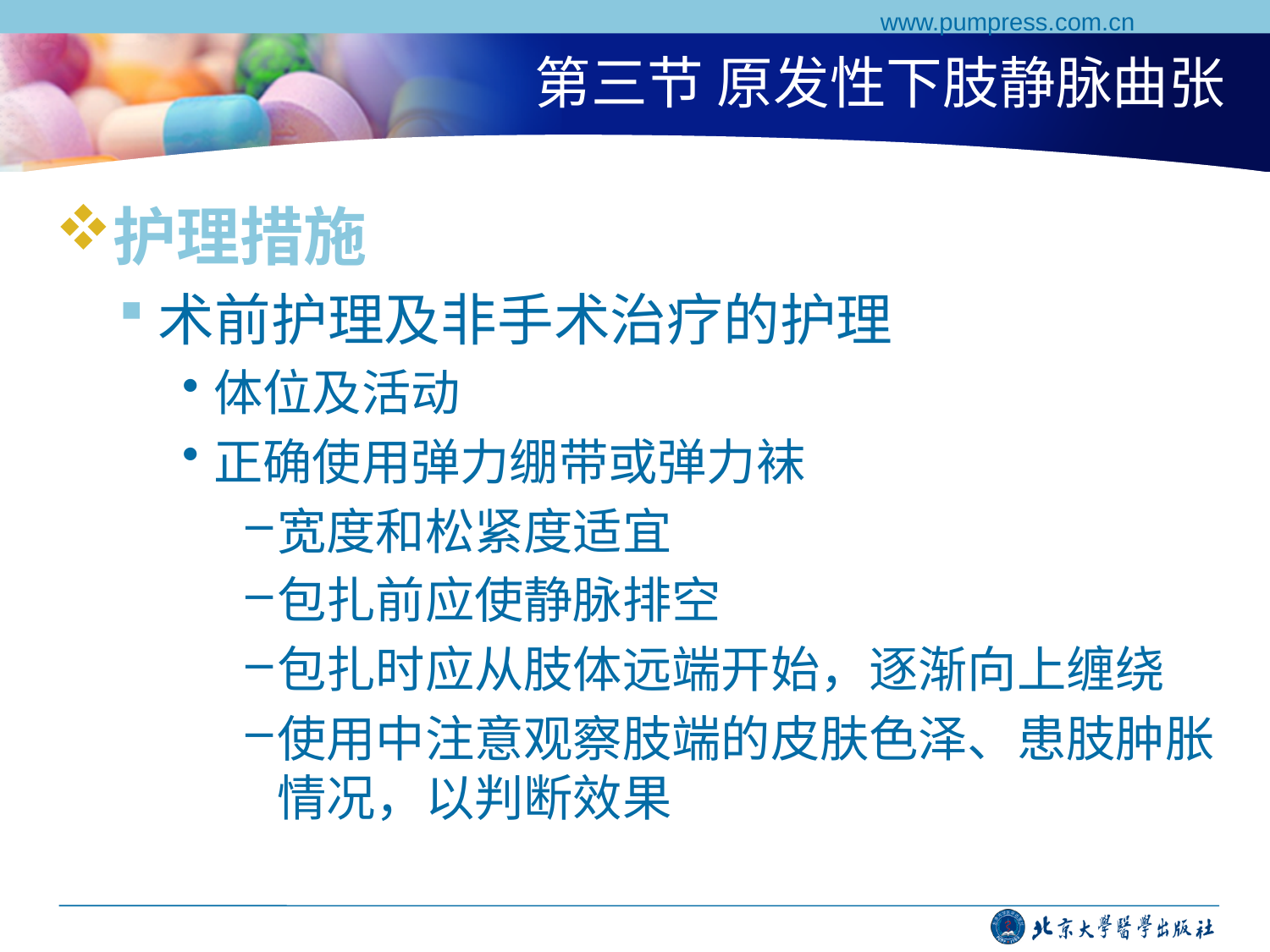

www.pumpress.com.cn
# 第三节 原发性下肢静脉曲张
护理措施
术前护理及非手术治疗的护理
体位及活动
正确使用弹力绷带或弹力袜
宽度和松紧度适宜
包扎前应使静脉排空
包扎时应从肢体远端开始，逐渐向上缠绕
使用中注意观察肢端的皮肤色泽、患肢肿胀情况，以判断效果